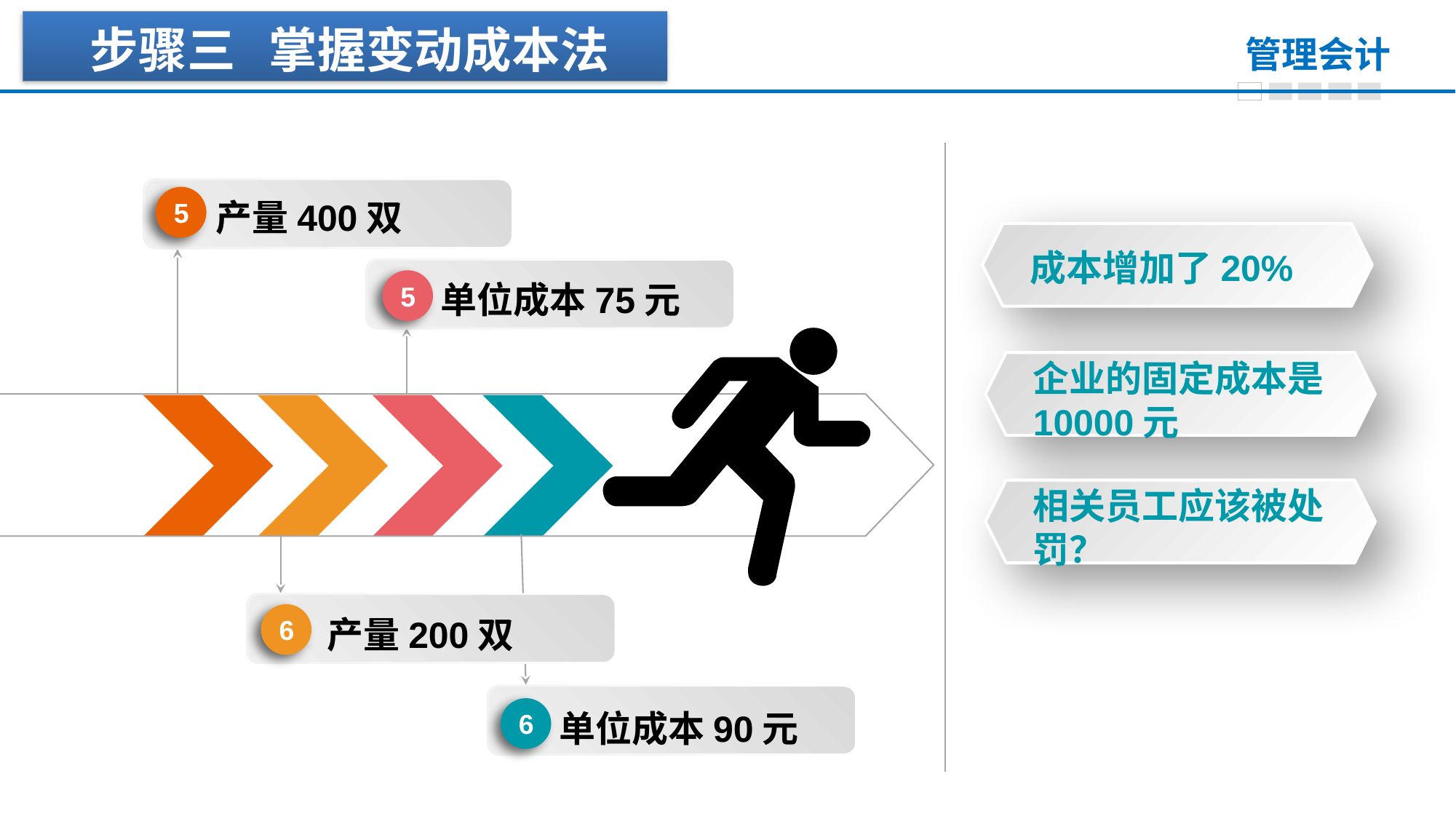

步骤三   掌握变动成本法

5
产量400双

成本增加了20%

5
单位成本75元

企业的固定成本是10000元

相关员工应该被处罚？

6
产量200双

6
单位成本90元